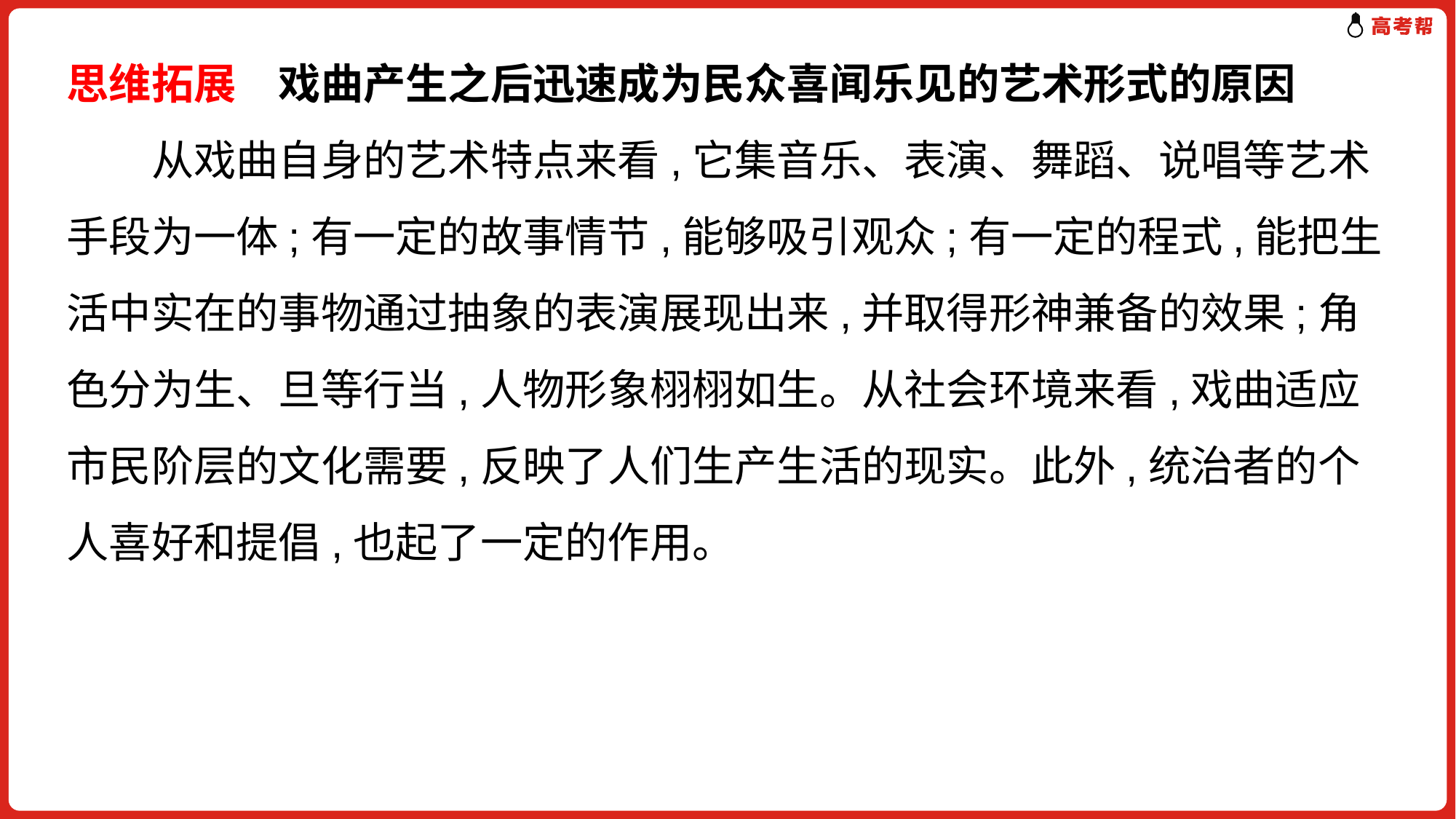

思维拓展　戏曲产生之后迅速成为民众喜闻乐见的艺术形式的原因
　　从戏曲自身的艺术特点来看,它集音乐、表演、舞蹈、说唱等艺术手段为一体;有一定的故事情节,能够吸引观众;有一定的程式,能把生活中实在的事物通过抽象的表演展现出来,并取得形神兼备的效果;角色分为生、旦等行当,人物形象栩栩如生。从社会环境来看,戏曲适应市民阶层的文化需要,反映了人们生产生活的现实。此外,统治者的个人喜好和提倡,也起了一定的作用。